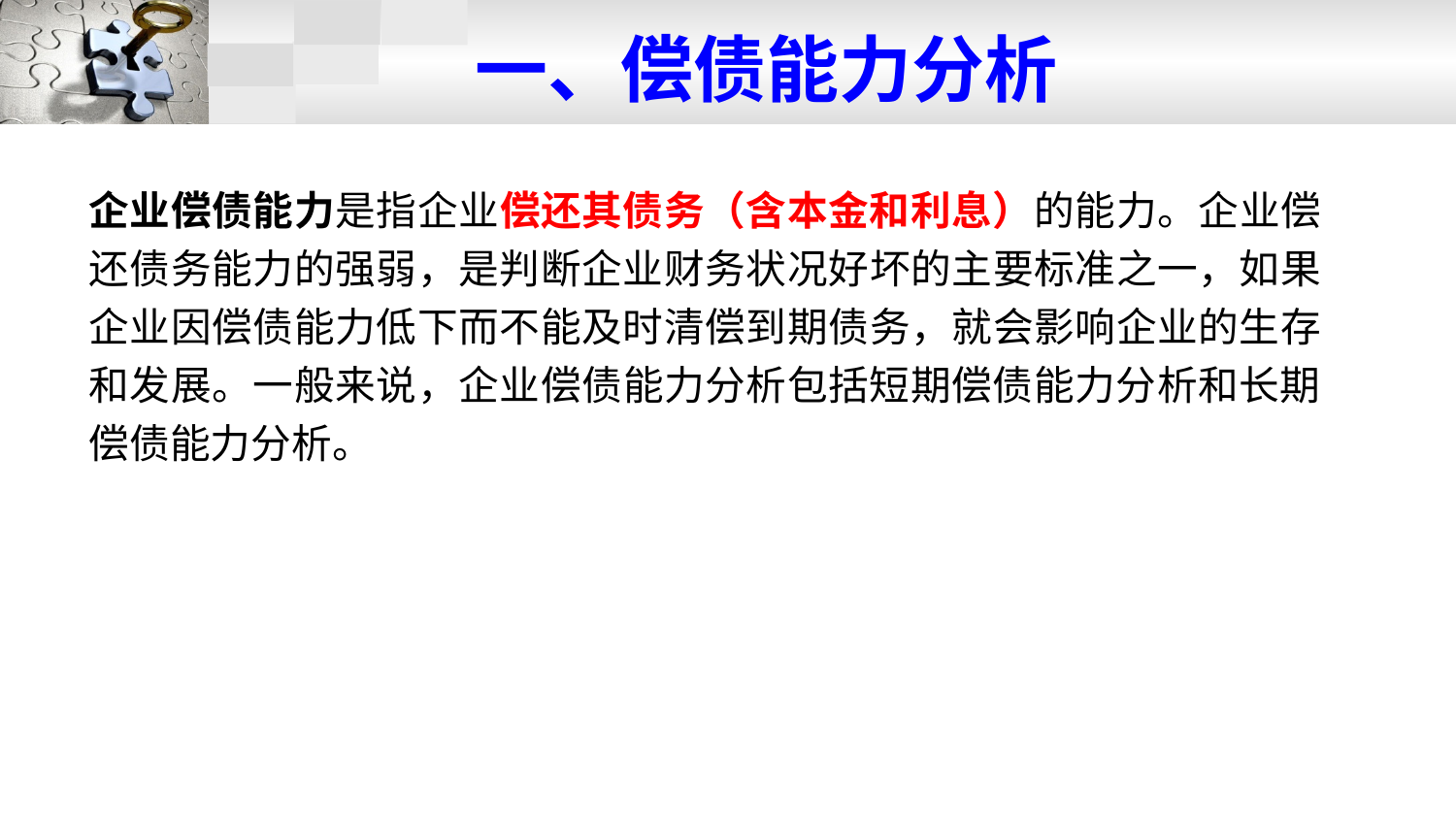

# 一、偿债能力分析
企业偿债能力是指企业偿还其债务（含本金和利息）的能力。企业偿还债务能力的强弱，是判断企业财务状况好坏的主要标准之一，如果企业因偿债能力低下而不能及时清偿到期债务，就会影响企业的生存和发展。一般来说，企业偿债能力分析包括短期偿债能力分析和长期偿债能力分析。